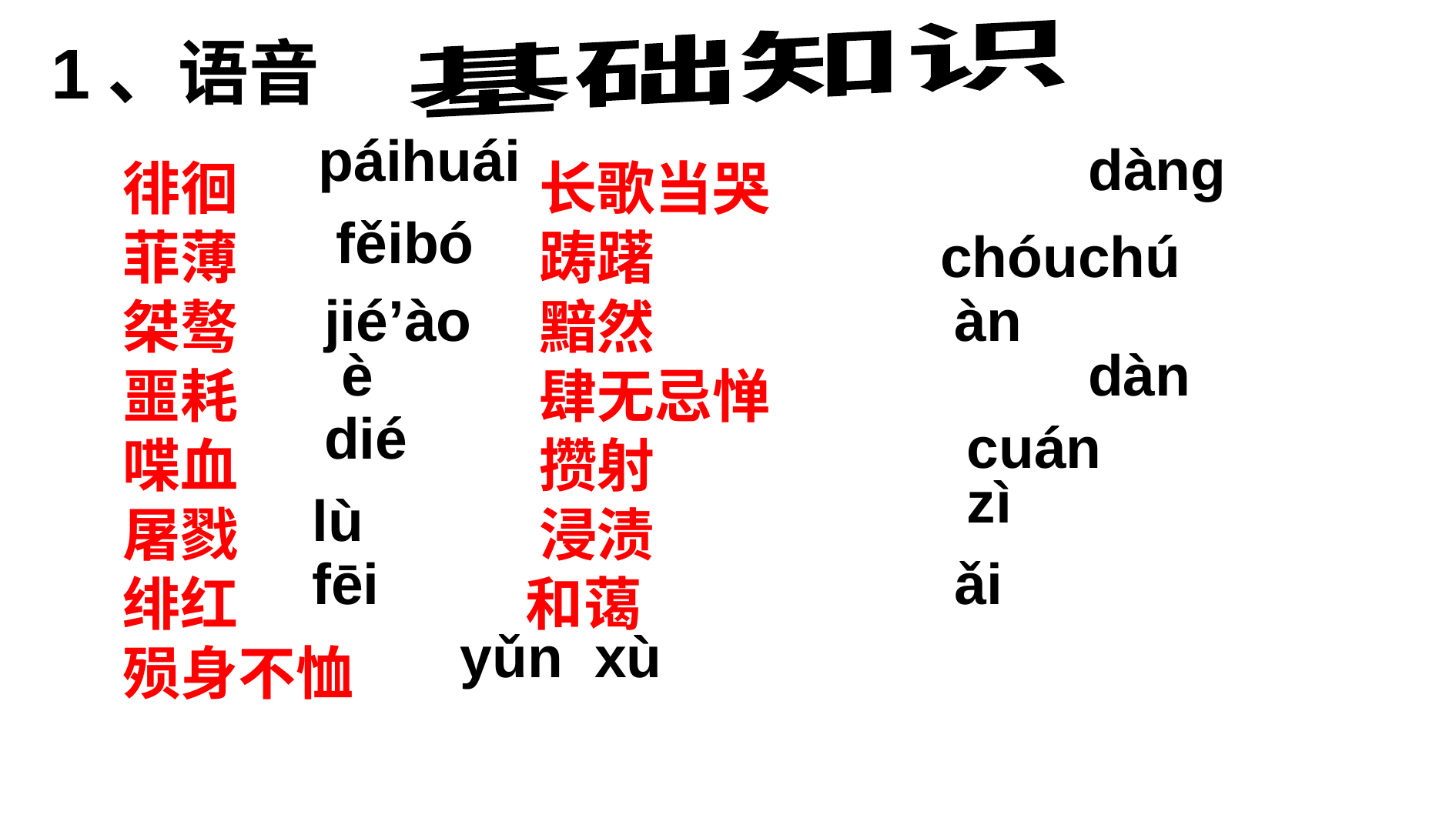

基础知识
1、语音
 páihuái
dàng
徘徊                       长歌当哭
菲薄                       踌躇
桀骜                       黯然
噩耗                       肆无忌惮
喋血                       攒射
屠戮                       浸渍
绯红                      和蔼
殒身不恤
fěibó
chóuchú
jié’ào
àn
dàn
è
dié
cuán
zì
lù
fēi
ǎi
yǔn  xù